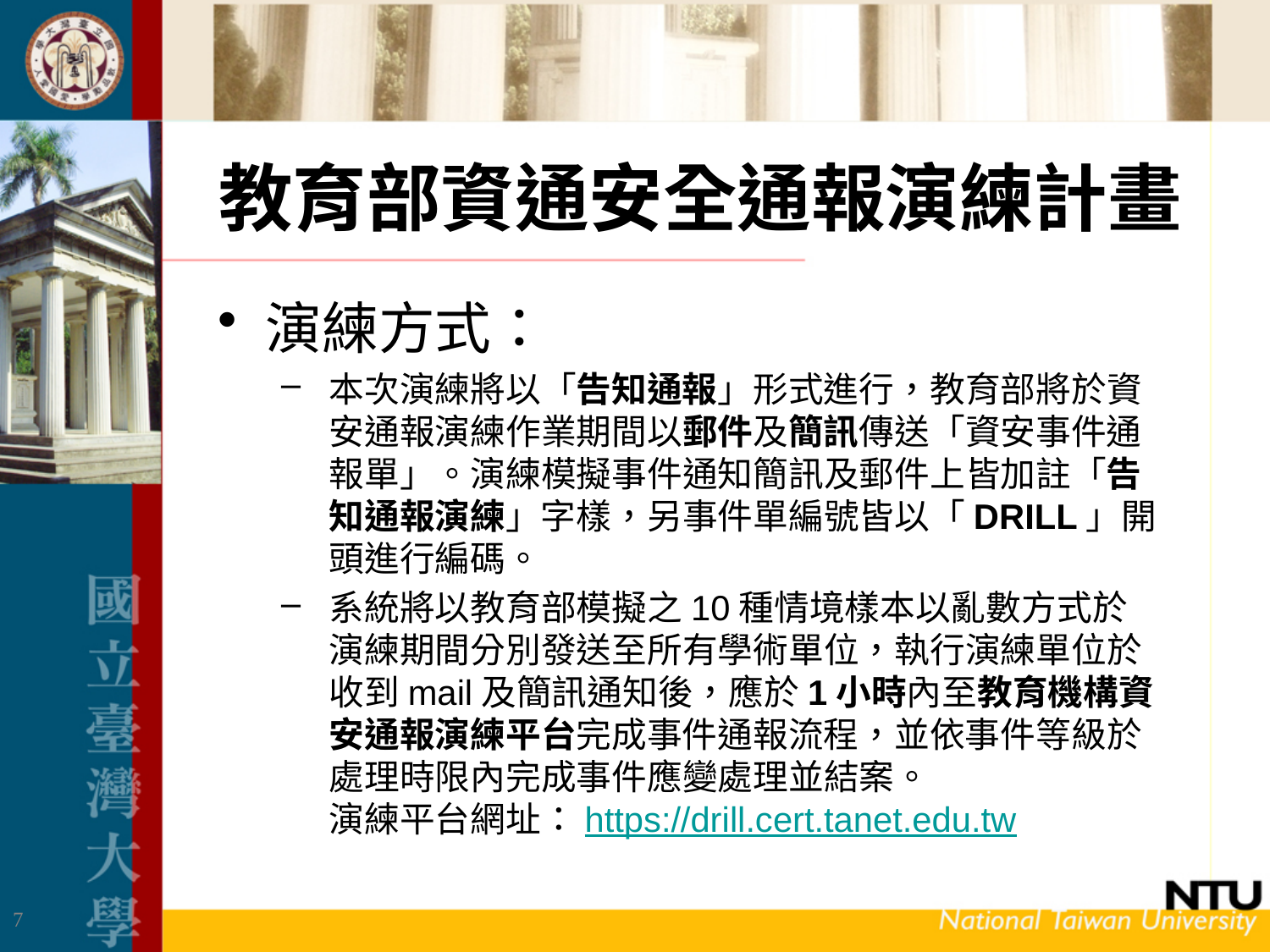

# 教育部資通安全通報演練計畫
演練方式：
本次演練將以「告知通報」形式進行，教育部將於資安通報演練作業期間以郵件及簡訊傳送「資安事件通報單」。演練模擬事件通知簡訊及郵件上皆加註「告知通報演練」字樣，另事件單編號皆以「DRILL」開頭進行編碼。
系統將以教育部模擬之10種情境樣本以亂數方式於演練期間分別發送至所有學術單位，執行演練單位於收到mail及簡訊通知後，應於1小時內至教育機構資安通報演練平台完成事件通報流程，並依事件等級於處理時限內完成事件應變處理並結案。
演練平台網址：https://drill.cert.tanet.edu.tw

7